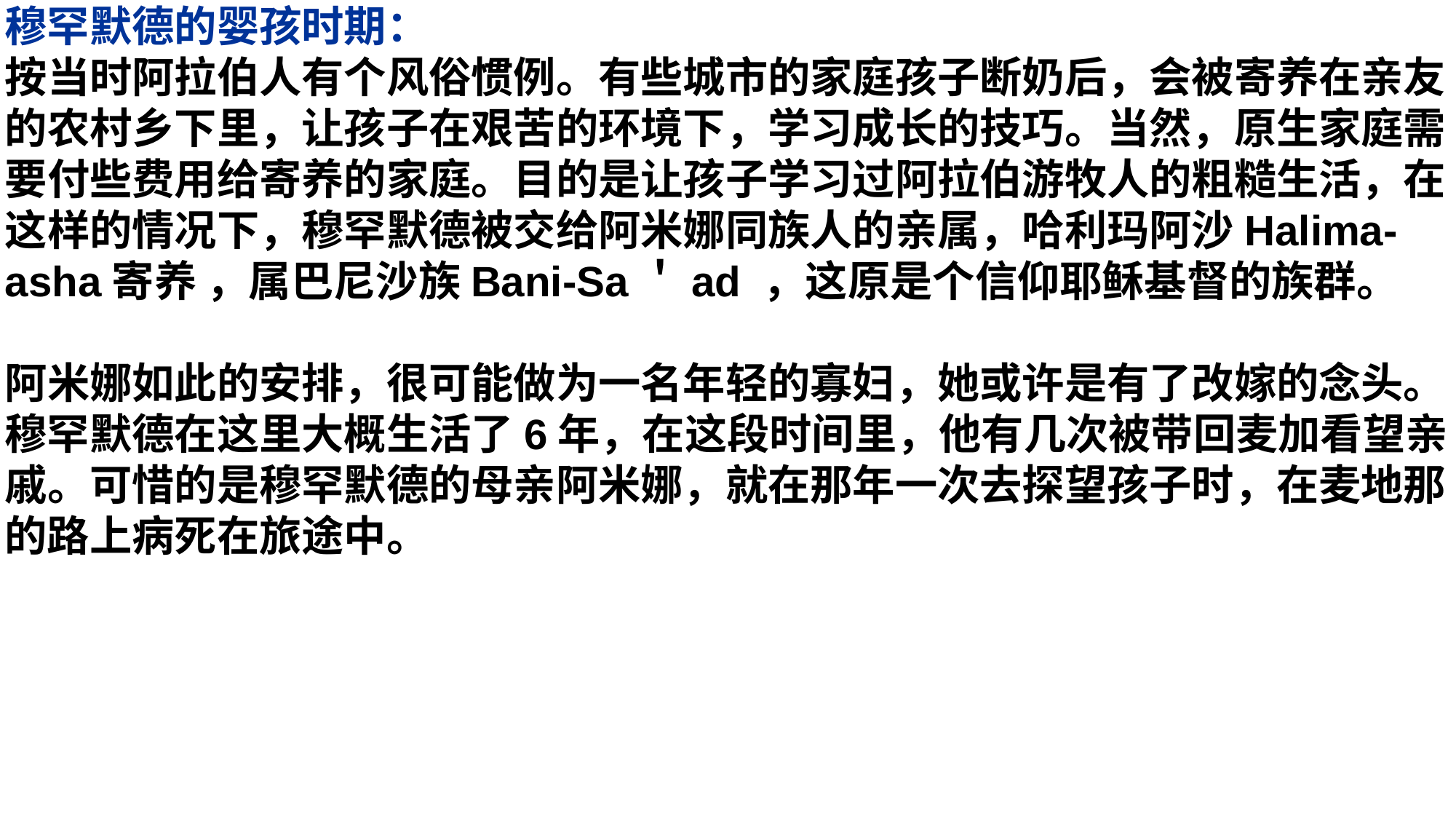

穆罕默德的婴孩时期：
按当时阿拉伯人有个风俗惯例。有些城市的家庭孩子断奶后，会被寄养在亲友的农村乡下里，让孩子在艰苦的环境下，学习成长的技巧。当然，原生家庭需要付些费用给寄养的家庭。目的是让孩子学习过阿拉伯游牧人的粗糙生活，在这样的情况下，穆罕默德被交给阿米娜同族人的亲属，哈利玛阿沙Halima-asha寄养 ，属巴尼沙族Bani-Sa＇ad ，这原是个信仰耶稣基督的族群。

阿米娜如此的安排，很可能做为一名年轻的寡妇，她或许是有了改嫁的念头。穆罕默德在这里大概生活了6年，在这段时间里，他有几次被带回麦加看望亲戚。可惜的是穆罕默德的母亲阿米娜，就在那年一次去探望孩子时，在麦地那的路上病死在旅途中。